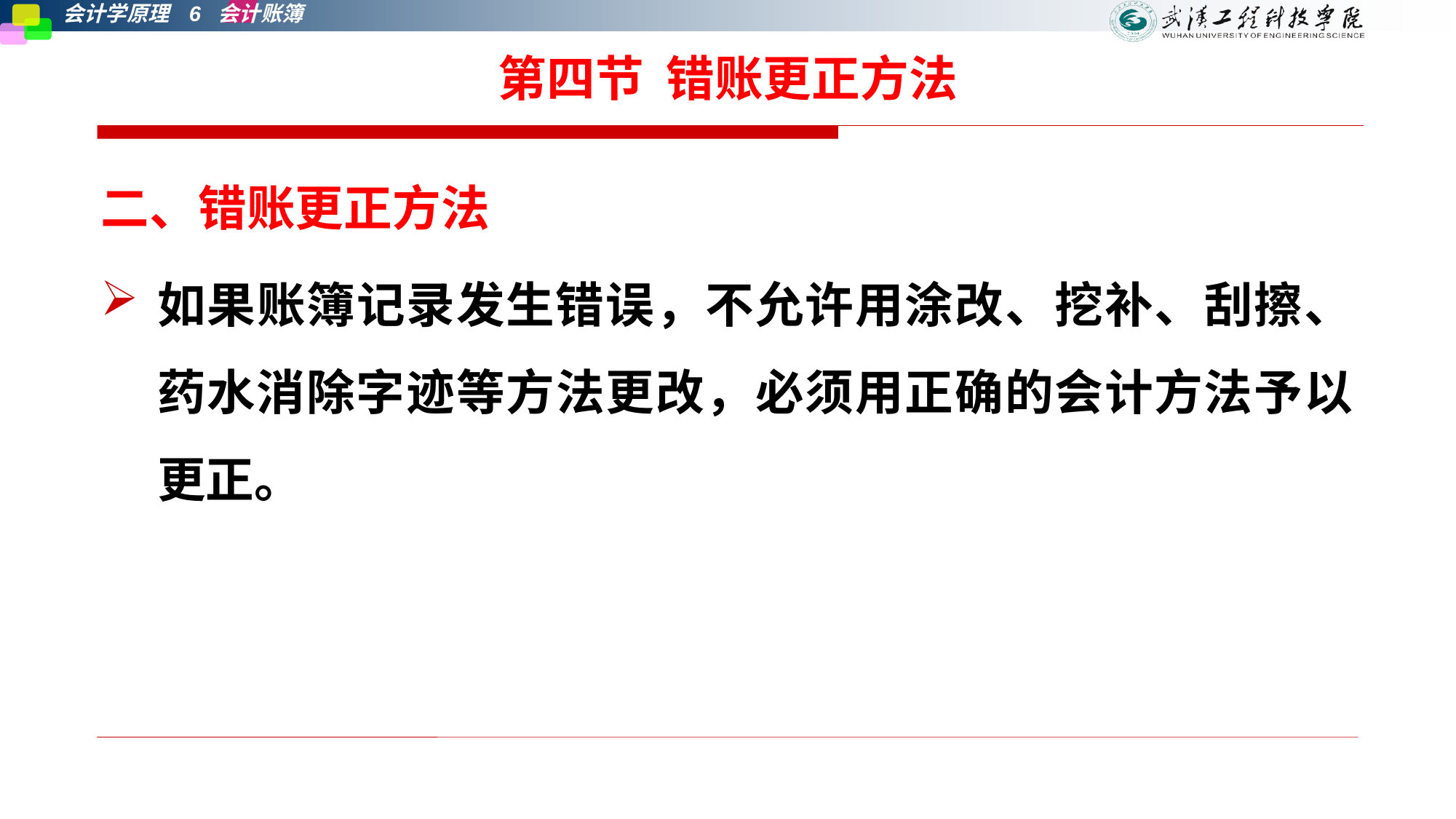

# 第四节  错账更正方法
二、错账更正方法
如果账簿记录发生错误，不允许用涂改、挖补、刮擦、药水消除字迹等方法更改，必须用正确的会计方法予以更正。